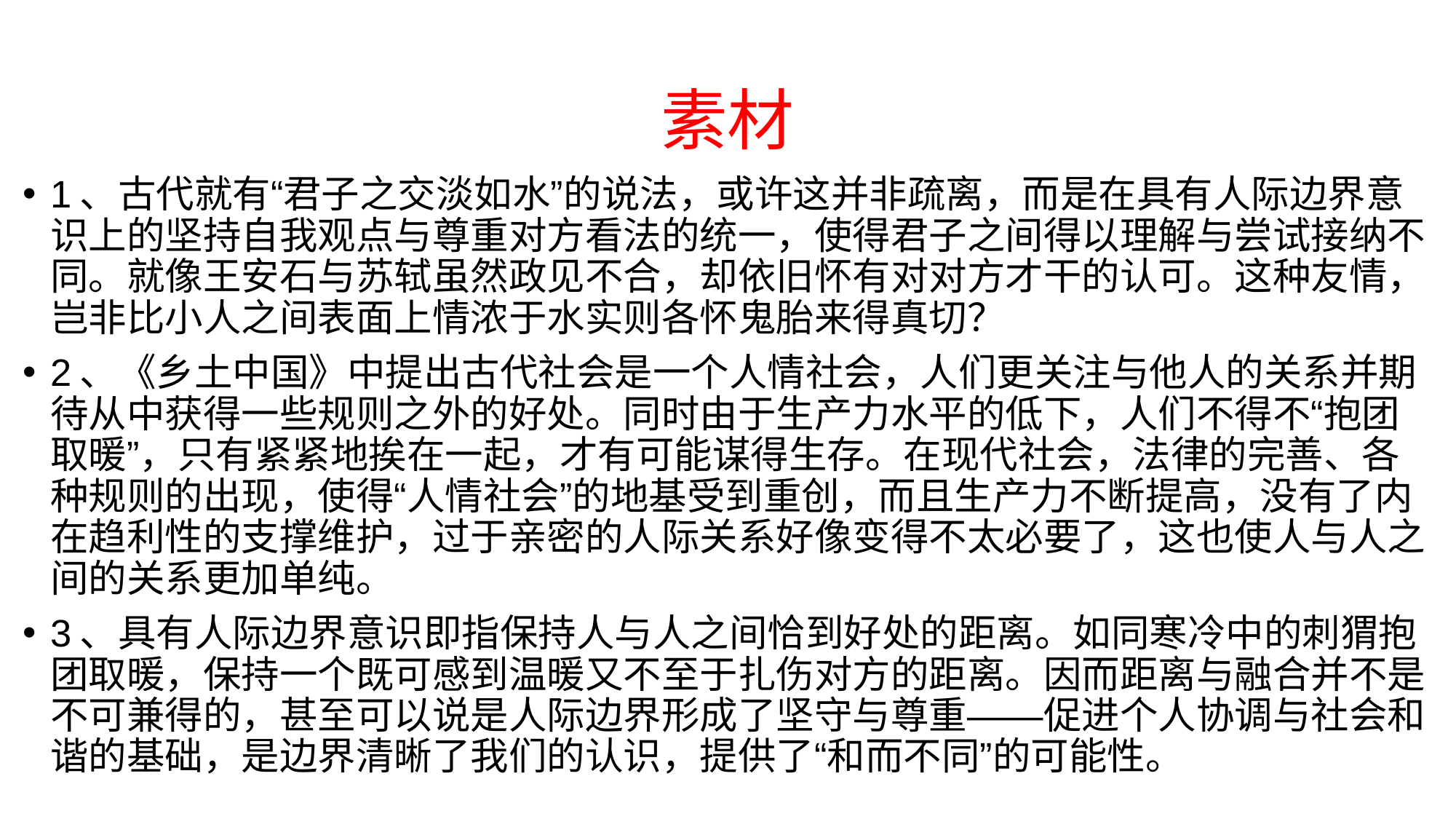

# 素材
1、古代就有“君子之交淡如水”的说法，或许这并非疏离，而是在具有人际边界意识上的坚持自我观点与尊重对方看法的统一，使得君子之间得以理解与尝试接纳不同。就像王安石与苏轼虽然政见不合，却依旧怀有对对方才干的认可。这种友情，岂非比小人之间表面上情浓于水实则各怀鬼胎来得真切？
2、《乡土中国》中提出古代社会是一个人情社会，人们更关注与他人的关系并期待从中获得一些规则之外的好处。同时由于生产力水平的低下，人们不得不“抱团取暖”，只有紧紧地挨在一起，才有可能谋得生存。在现代社会，法律的完善、各种规则的出现，使得“人情社会”的地基受到重创，而且生产力不断提高，没有了内在趋利性的支撑维护，过于亲密的人际关系好像变得不太必要了，这也使人与人之间的关系更加单纯。
3、具有人际边界意识即指保持人与人之间恰到好处的距离。如同寒冷中的刺猬抱团取暖，保持一个既可感到温暖又不至于扎伤对方的距离。因而距离与融合并不是不可兼得的，甚至可以说是人际边界形成了坚守与尊重——促进个人协调与社会和谐的基础，是边界清晰了我们的认识，提供了“和而不同”的可能性。